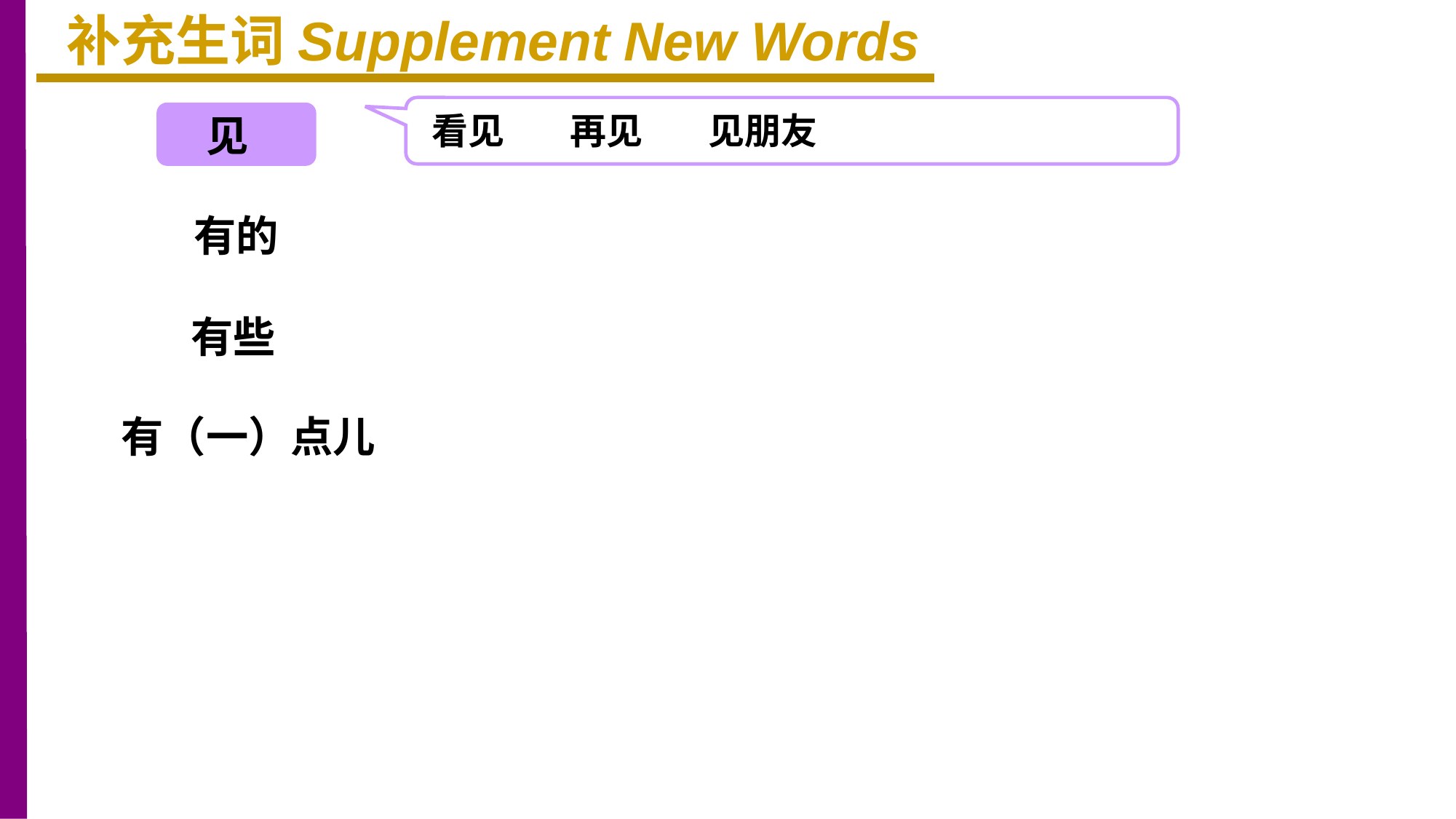

补充生词Supplement New Words

看见        再见        见朋友
见
有的
有些
有（一）点儿